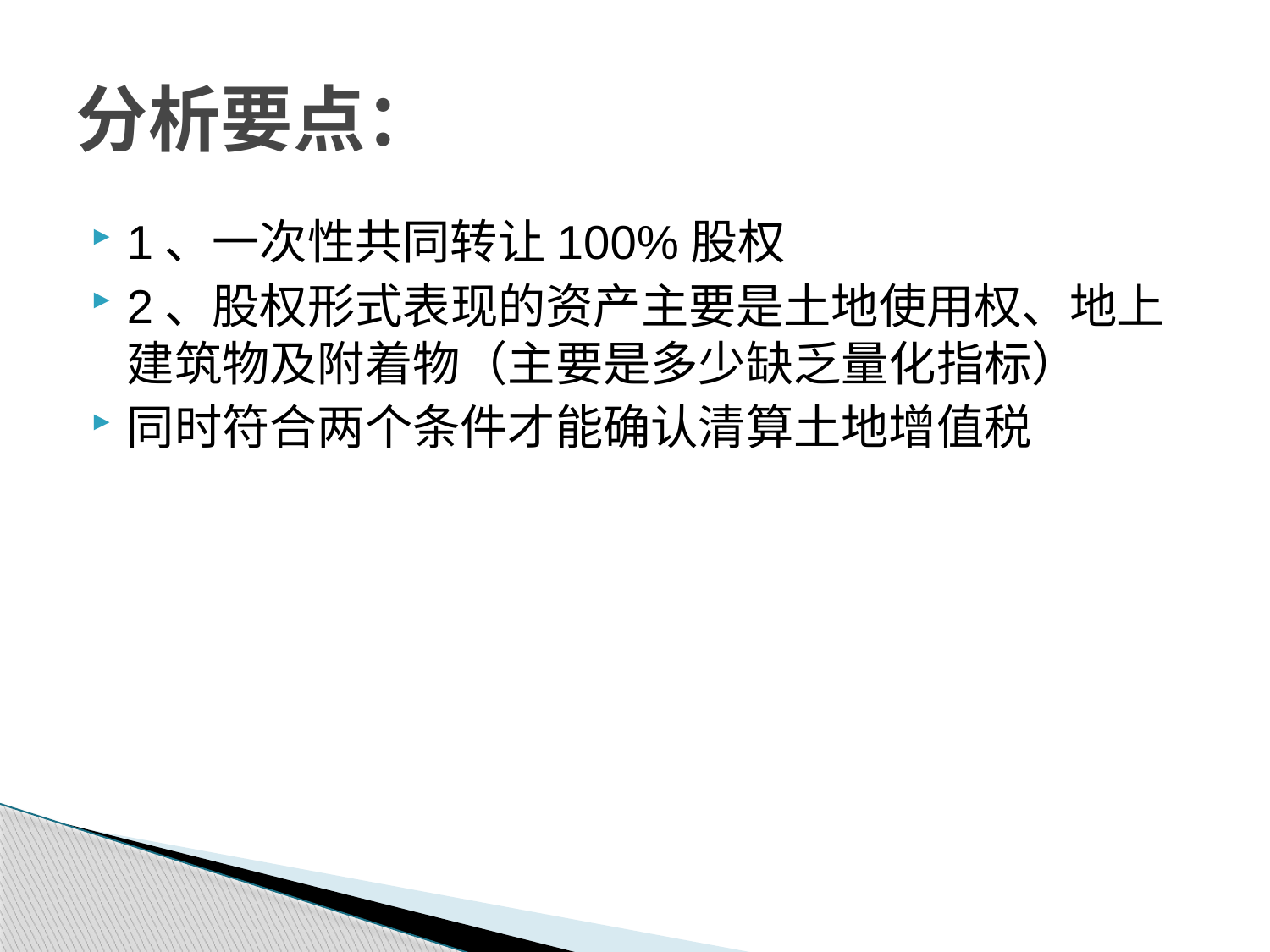

# 分析要点：
1、一次性共同转让100%股权
2、股权形式表现的资产主要是土地使用权、地上建筑物及附着物（主要是多少缺乏量化指标）
同时符合两个条件才能确认清算土地增值税